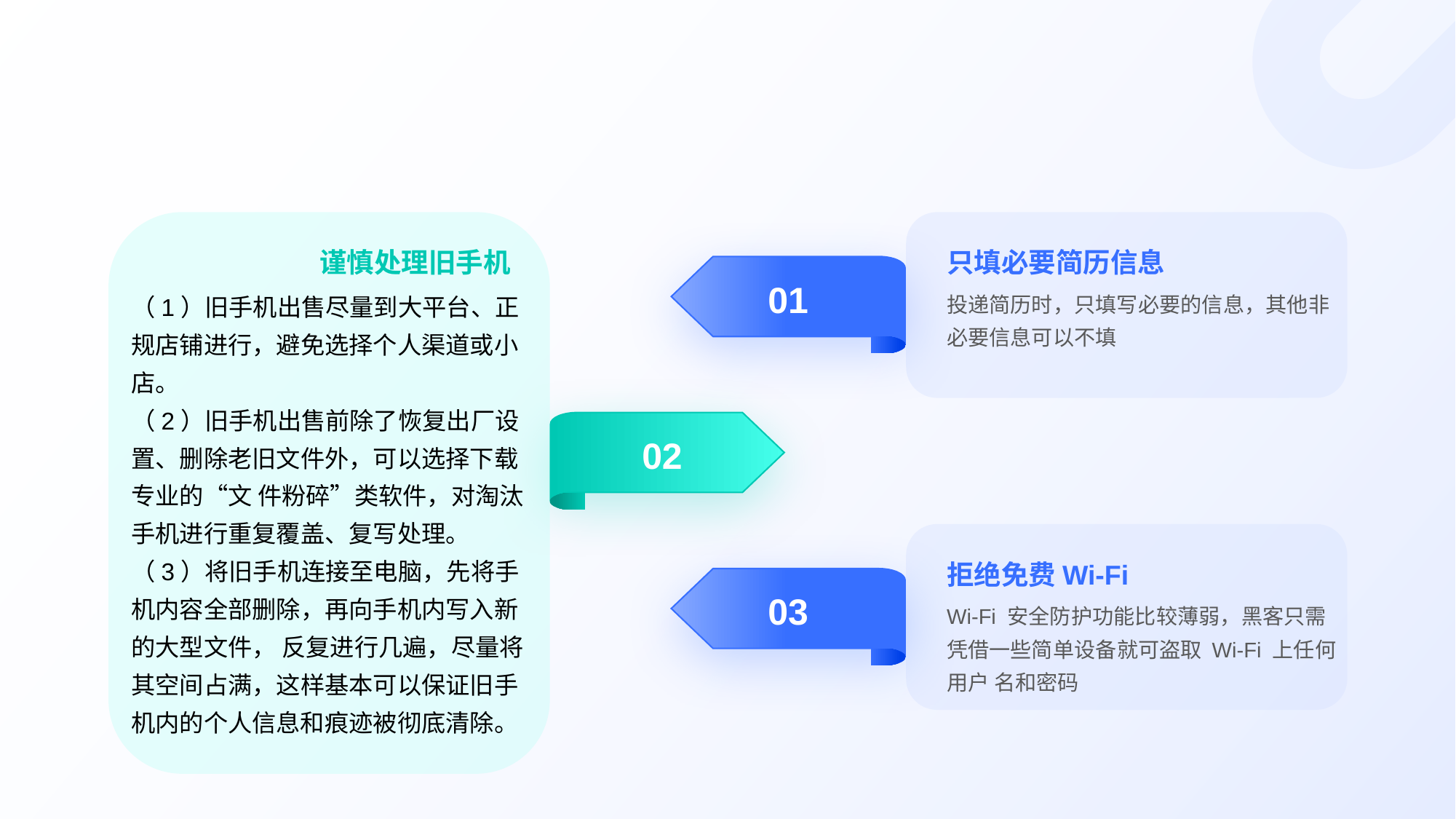

谨慎处理旧手机
只填必要简历信息
01
（1）旧手机出售尽量到大平台、正规店铺进行，避免选择个人渠道或小店。
（2）旧手机出售前除了恢复出厂设置、删除老旧文件外，可以选择下载专业的“文 件粉碎”类软件，对淘汰手机进行重复覆盖、复写处理。
（3）将旧手机连接至电脑，先将手机内容全部删除，再向手机内写入新的大型文件， 反复进行几遍，尽量将其空间占满，这样基本可以保证旧手机内的个人信息和痕迹被彻底清除。

投递简历时，只填写必要的信息，其他非必要信息可以不填

02

拒绝免费Wi-Fi
03
Wi-Fi 安全防护功能比较薄弱，黑客只需凭借一些简单设备就可盗取 Wi-Fi 上任何用户 名和密码